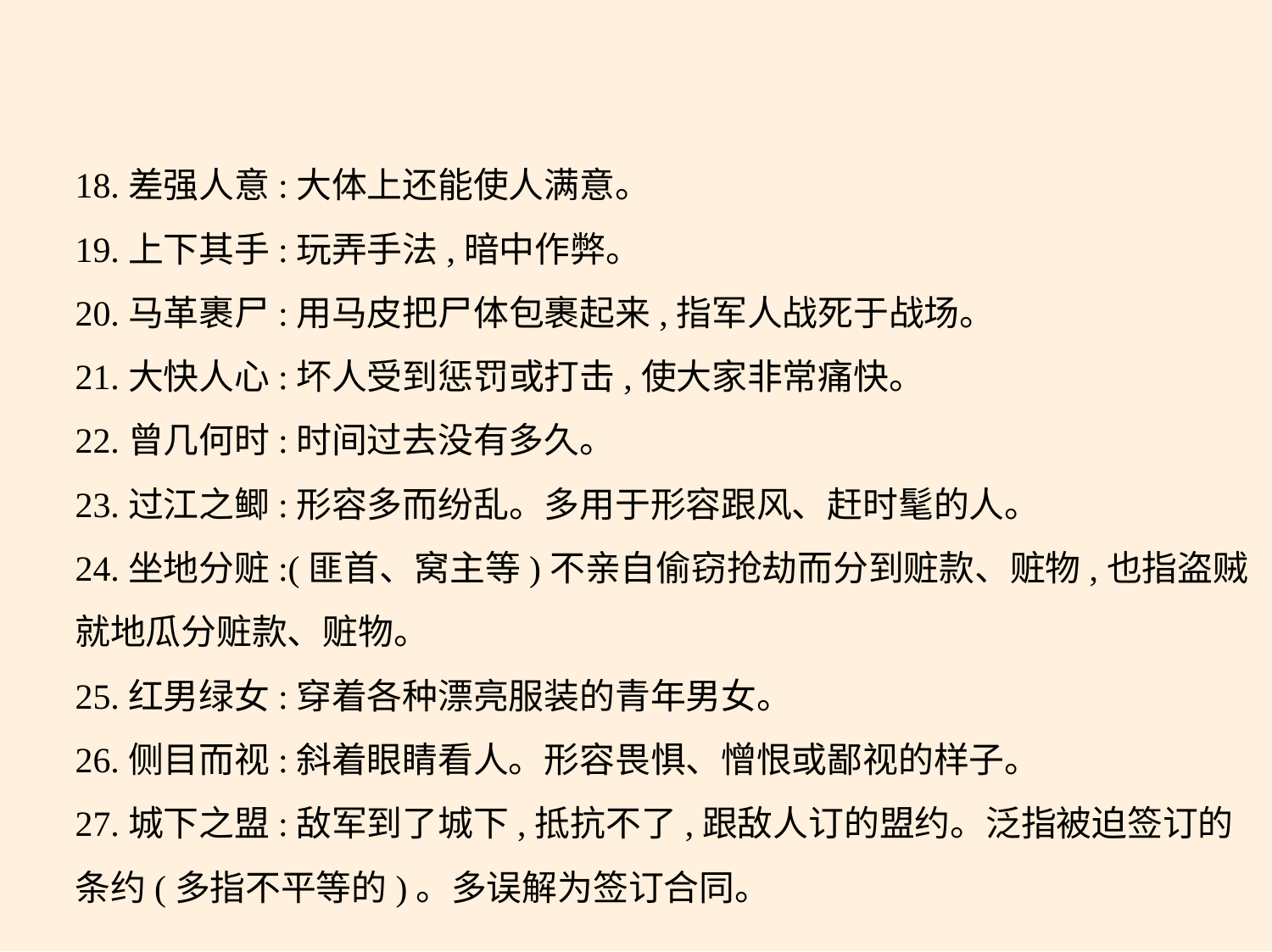

18.差强人意:大体上还能使人满意。
19.上下其手:玩弄手法,暗中作弊。
20.马革裹尸:用马皮把尸体包裹起来,指军人战死于战场。
21.大快人心:坏人受到惩罚或打击,使大家非常痛快。
22.曾几何时:时间过去没有多久。
23.过江之鲫:形容多而纷乱。多用于形容跟风、赶时髦的人。
24.坐地分赃:(匪首、窝主等)不亲自偷窃抢劫而分到赃款、赃物,也指盗贼
就地瓜分赃款、赃物。
25.红男绿女:穿着各种漂亮服装的青年男女。
26.侧目而视:斜着眼睛看人。形容畏惧、憎恨或鄙视的样子。
27.城下之盟:敌军到了城下,抵抗不了,跟敌人订的盟约。泛指被迫签订的
条约(多指不平等的)。多误解为签订合同。